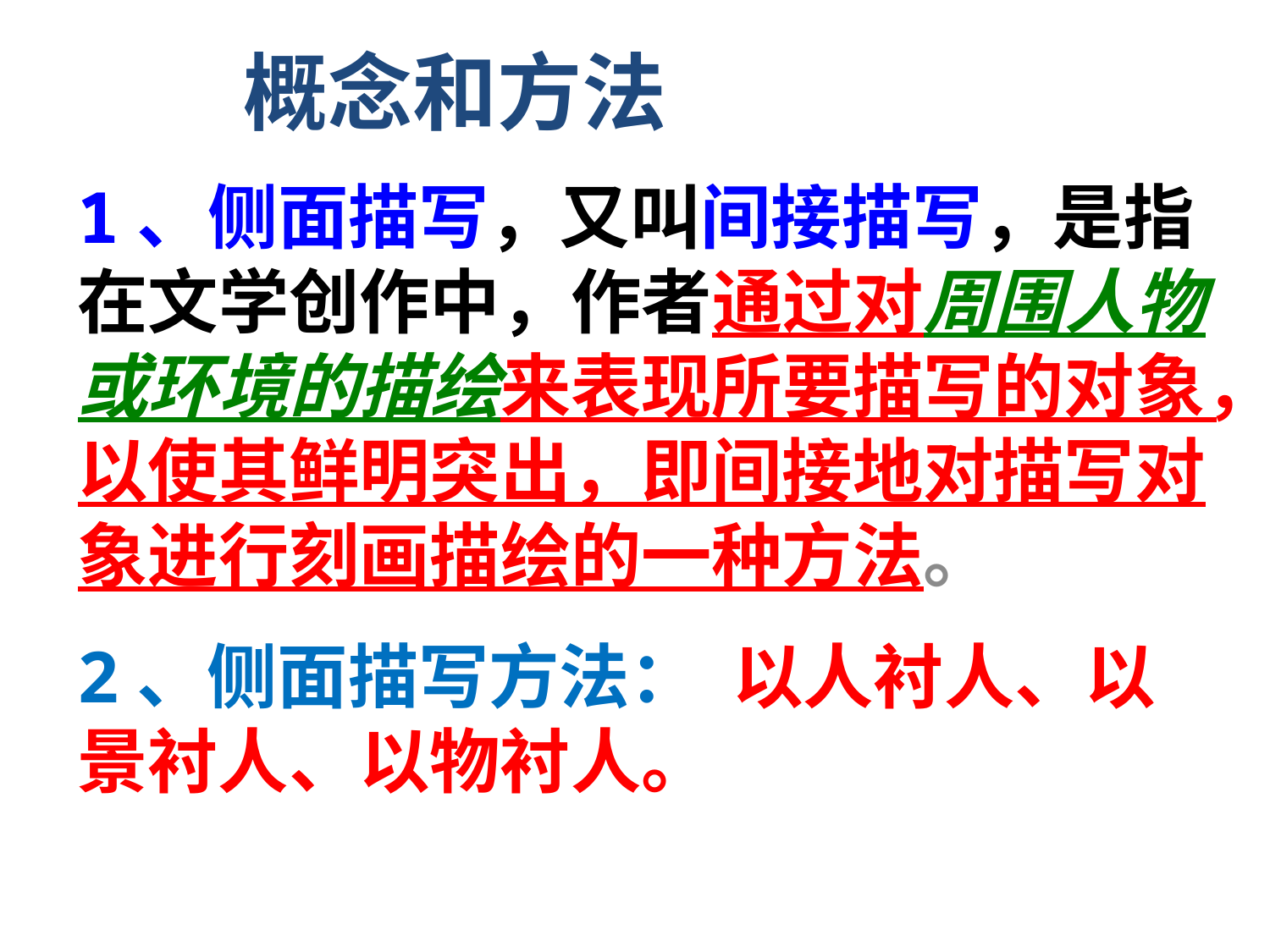

概念和方法
1、侧面描写，又叫间接描写，是指在文学创作中，作者通过对周围人物或环境的描绘来表现所要描写的对象，以使其鲜明突出，即间接地对描写对象进行刻画描绘的一种方法。
2、侧面描写方法：  以人衬人、以景衬人、以物衬人。